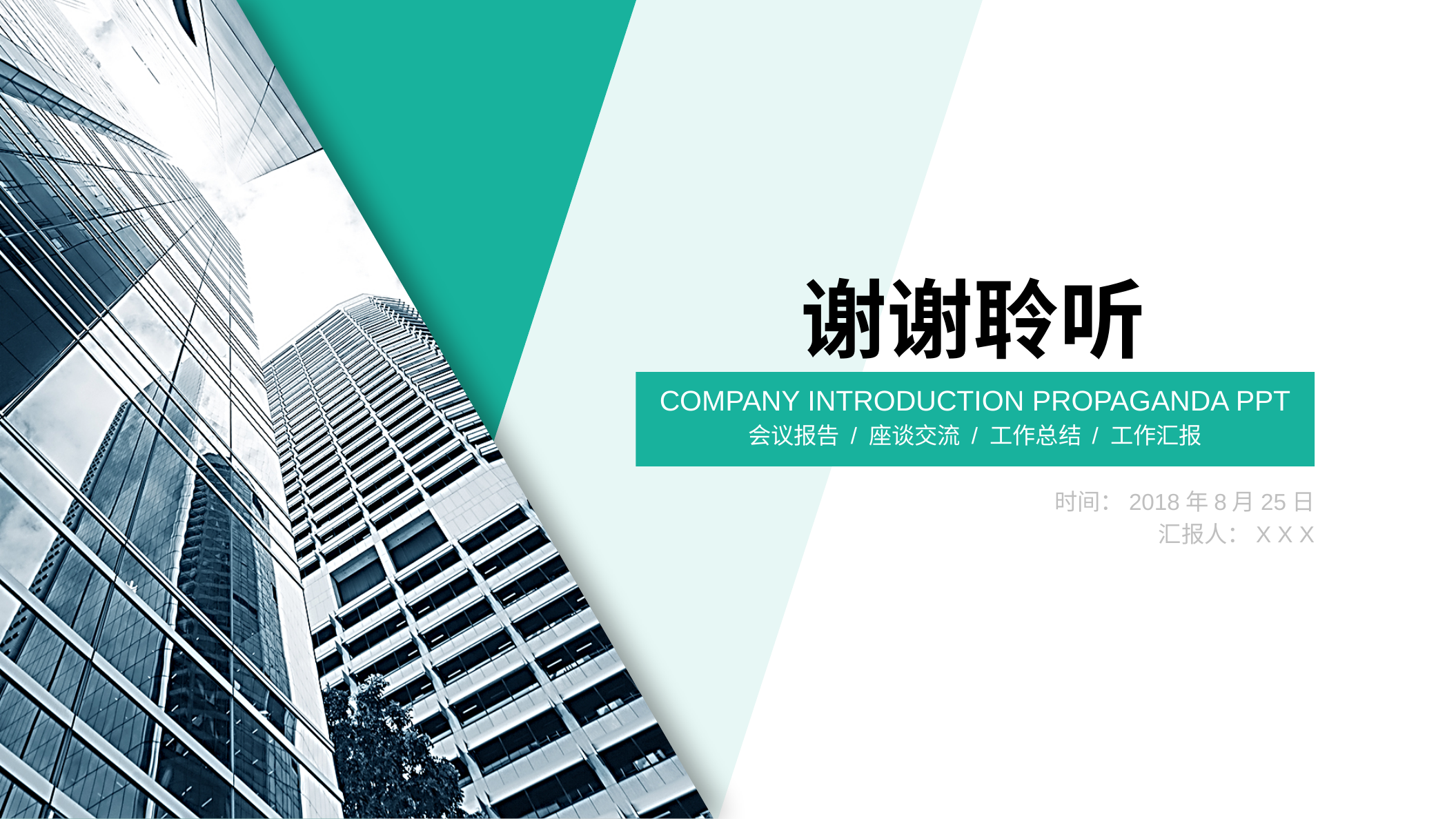

谢谢聆听

COMPANY INTRODUCTION PROPAGANDA PPT
会议报告 / 座谈交流 / 工作总结 / 工作汇报
时间：2018年8月25日
汇报人：X X X